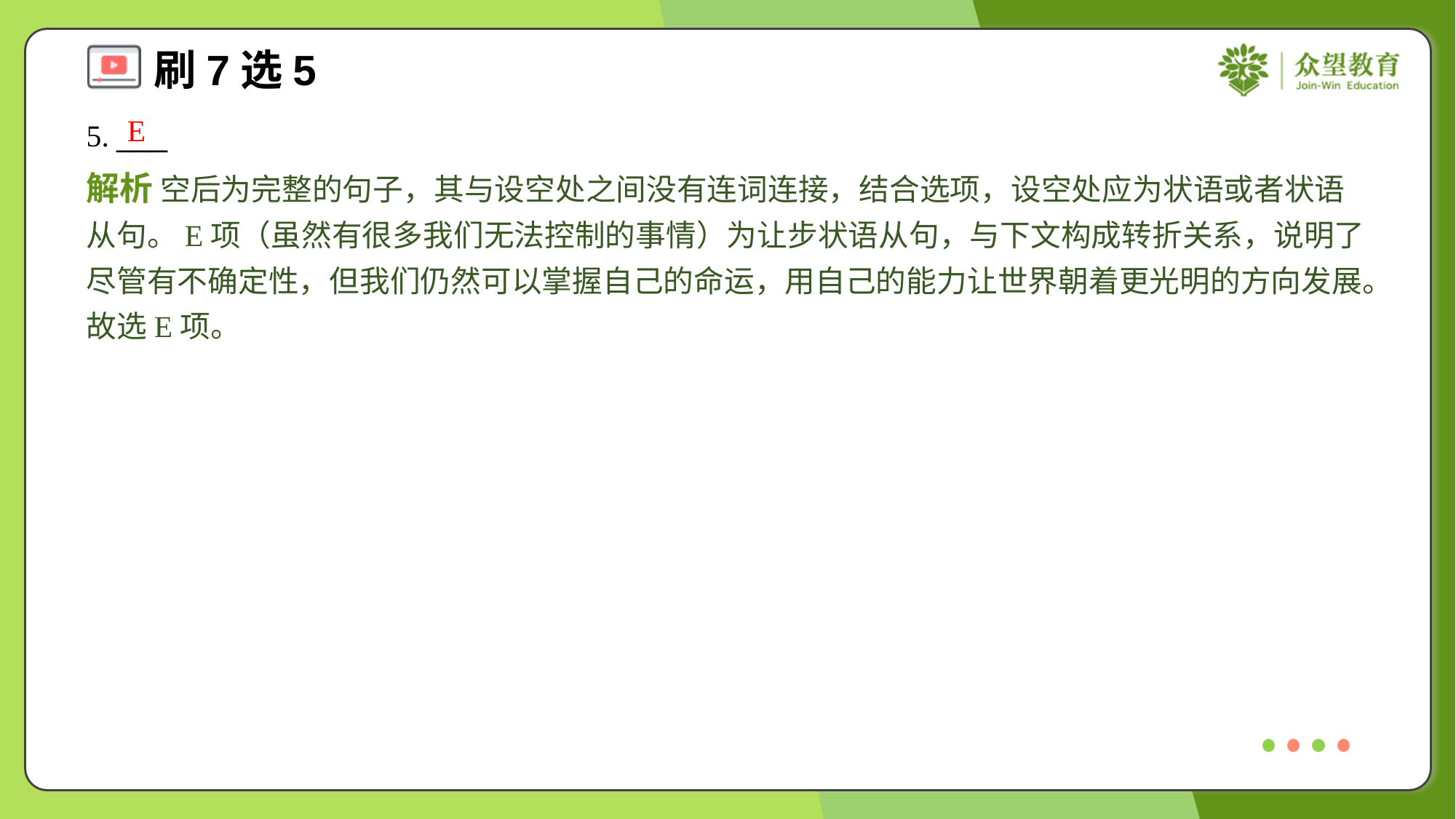

E
5. ___
解析 空后为完整的句子，其与设空处之间没有连词连接，结合选项，设空处应为状语或者状语从句。E项（虽然有很多我们无法控制的事情）为让步状语从句，与下文构成转折关系，说明了尽管有不确定性，但我们仍然可以掌握自己的命运，用自己的能力让世界朝着更光明的方向发展。故选E项。